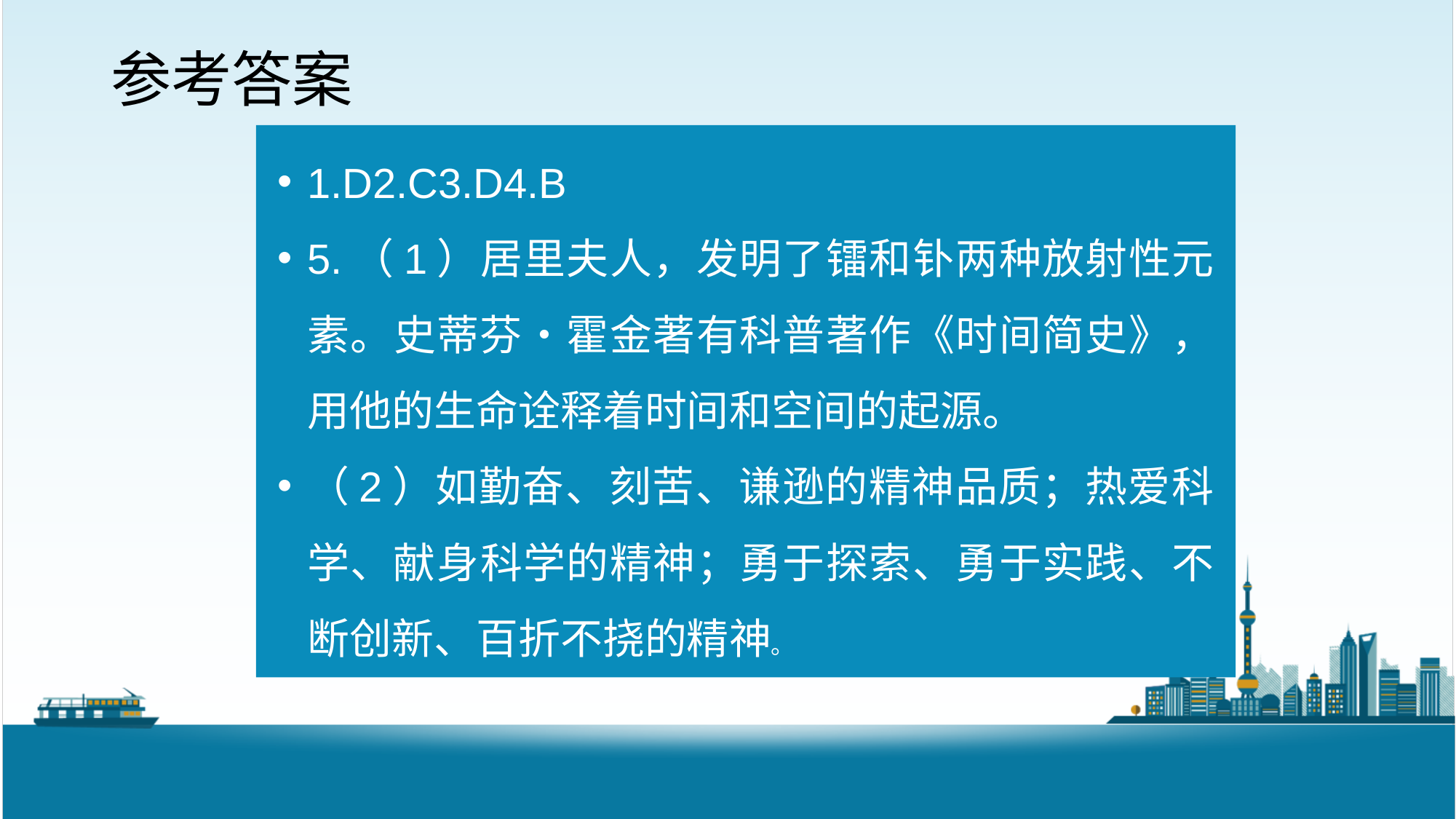

参考答案
1.D2.C3.D4.B
5.（1）居里夫人，发明了镭和钋两种放射性元素。史蒂芬•霍金著有科普著作《时间简史》，用他的生命诠释着时间和空间的起源。
（2）如勤奋、刻苦、谦逊的精神品质；热爱科学、献身科学的精神；勇于探索、勇于实践、不断创新、百折不挠的精神。